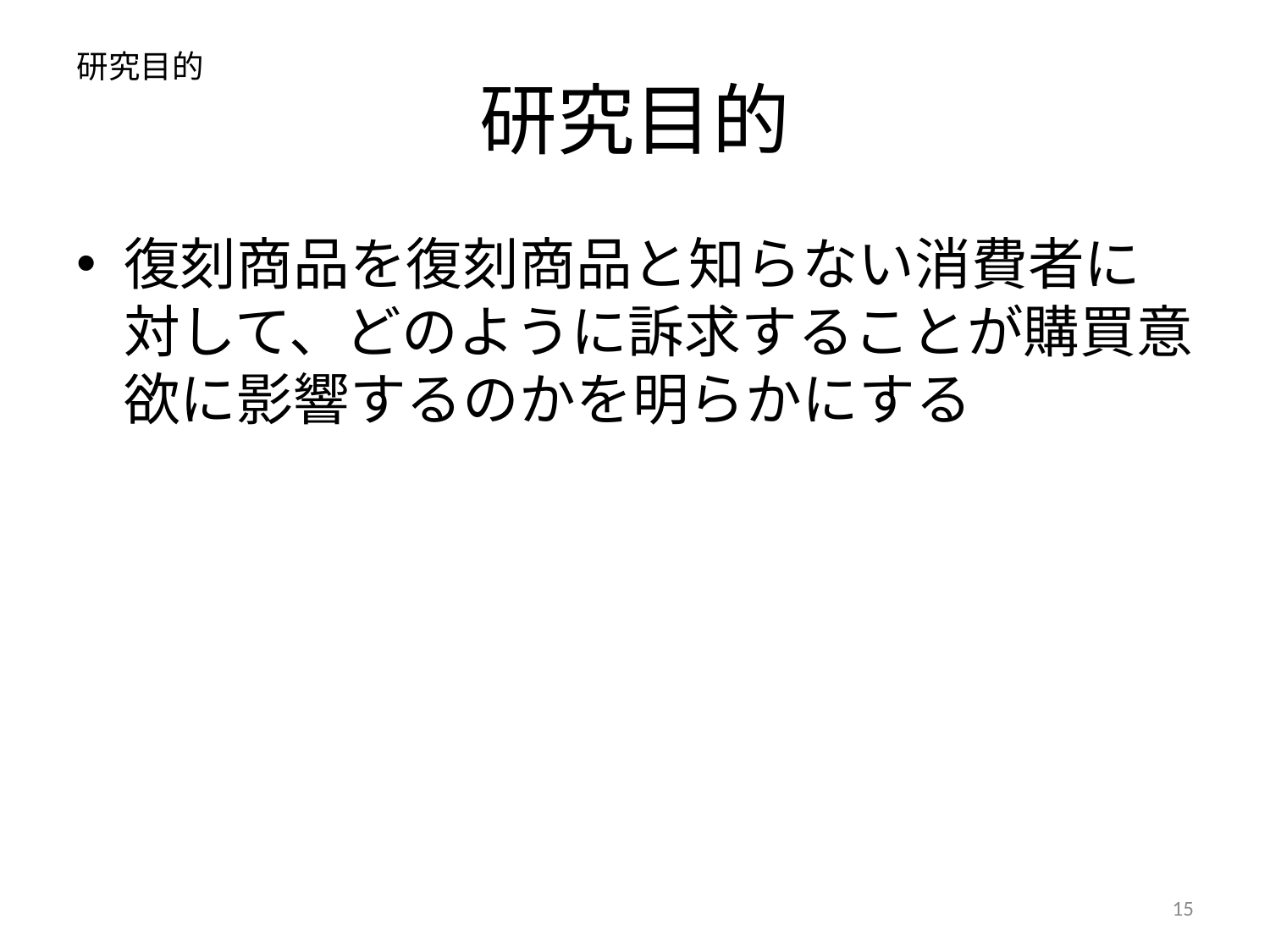

# 研究目的
研究目的
復刻商品を復刻商品と知らない消費者に対して、どのように訴求することが購買意欲に影響するのかを明らかにする
15